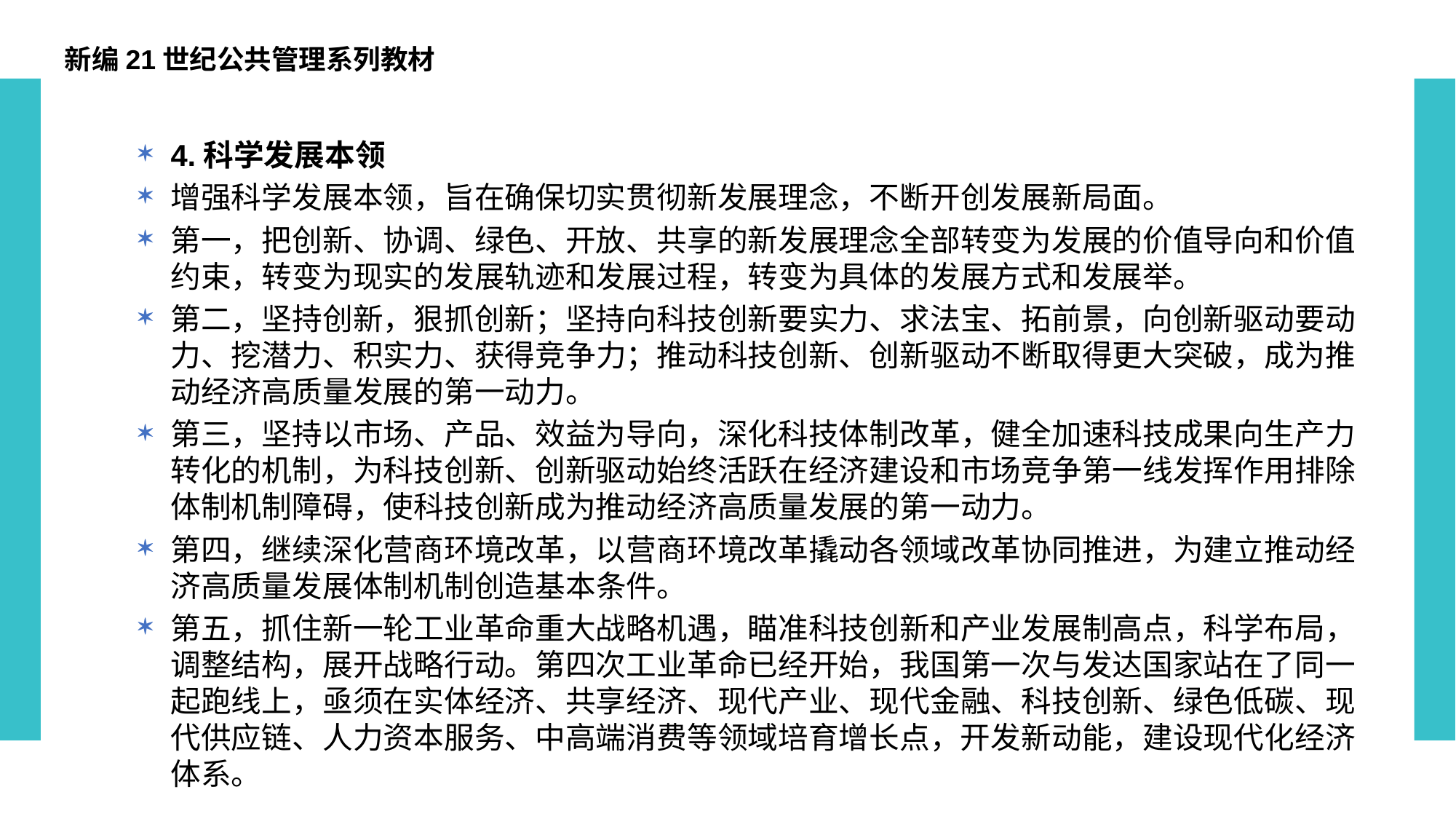

新编21世纪公共管理系列教材
4.科学发展本领
增强科学发展本领，旨在确保切实贯彻新发展理念，不断开创发展新局面。
第一，把创新、协调、绿色、开放、共享的新发展理念全部转变为发展的价值导向和价值约束，转变为现实的发展轨迹和发展过程，转变为具体的发展方式和发展举。
第二，坚持创新，狠抓创新；坚持向科技创新要实力、求法宝、拓前景，向创新驱动要动力、挖潜力、积实力、获得竞争力；推动科技创新、创新驱动不断取得更大突破，成为推动经济高质量发展的第一动力。
第三，坚持以市场、产品、效益为导向，深化科技体制改革，健全加速科技成果向生产力转化的机制，为科技创新、创新驱动始终活跃在经济建设和市场竞争第一线发挥作用排除体制机制障碍，使科技创新成为推动经济高质量发展的第一动力。
第四，继续深化营商环境改革，以营商环境改革撬动各领域改革协同推进，为建立推动经济高质量发展体制机制创造基本条件。
第五，抓住新一轮工业革命重大战略机遇，瞄准科技创新和产业发展制高点，科学布局，调整结构，展开战略行动。第四次工业革命已经开始，我国第一次与发达国家站在了同一起跑线上，亟须在实体经济、共享经济、现代产业、现代金融、科技创新、绿色低碳、现代供应链、人力资本服务、中高端消费等领域培育增长点，开发新动能，建设现代化经济体系。